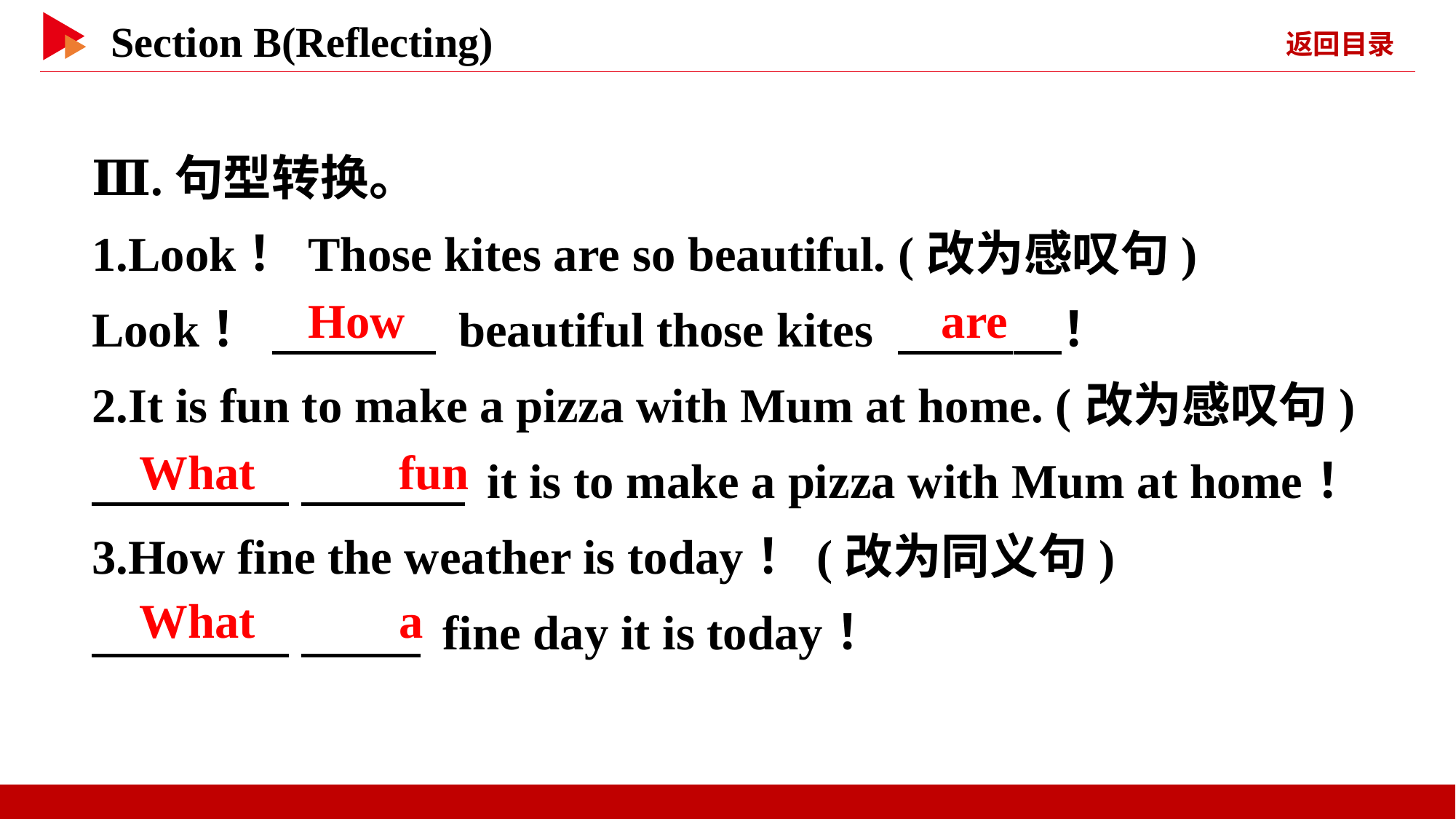

Ⅲ.句型转换。
1.Look！Those kites are so beautiful. (改为感叹句)
Look！ 　      　 beautiful those kites 　      　！
2.It is fun to make a pizza with Mum at home. (改为感叹句)
　         　 　      　 it is to make a pizza with Mum at home！
3.How fine the weather is today！(改为同义句)
　         　 　  　 fine day it is today！
How
are
What 　 　fun
What 　 　a